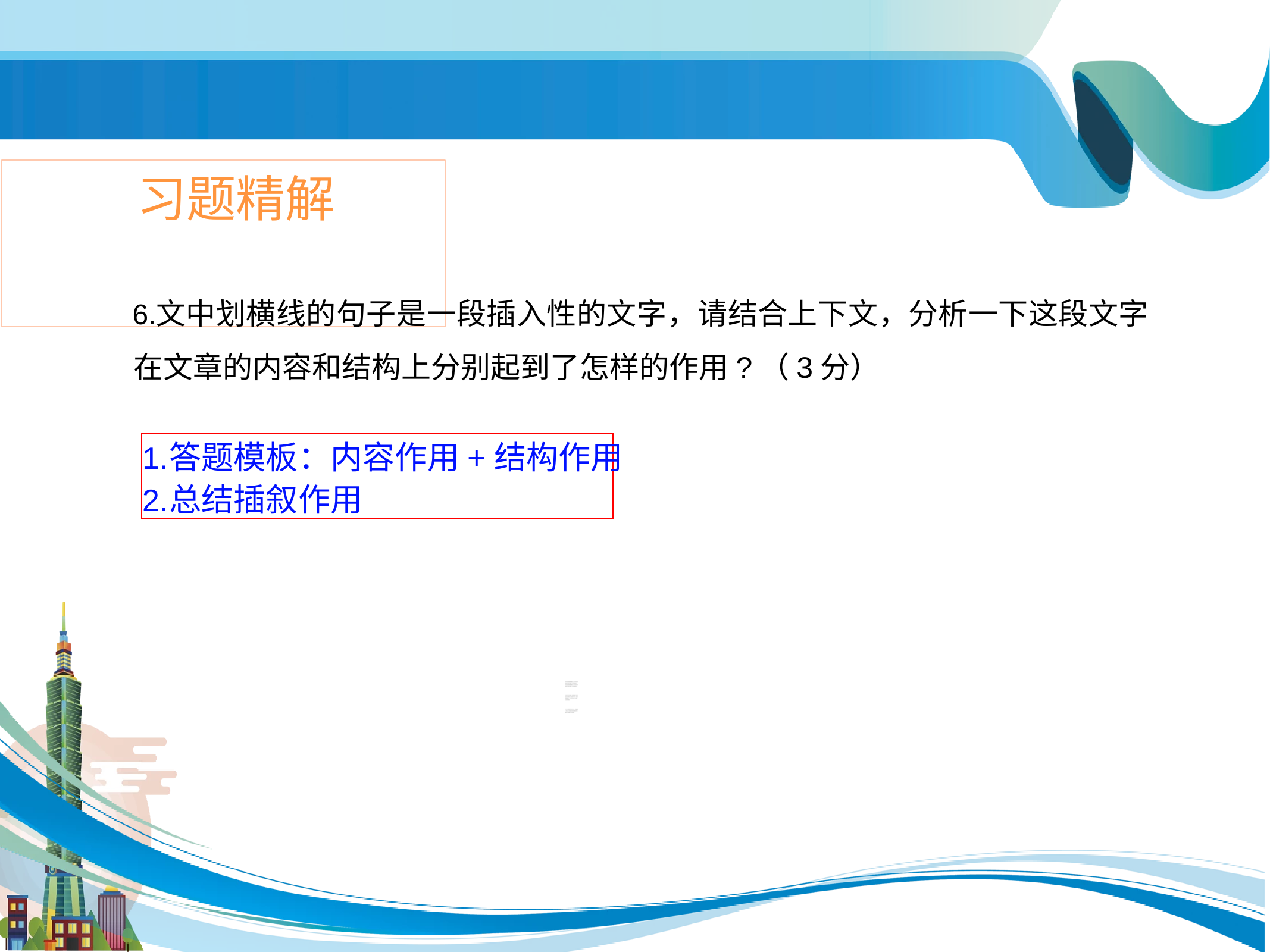

# 习题精解
文中划横线的句子是一段插入性的文字，请结合上下文，分析一下这段文字 在文章的内容和结构上分别起到了怎样的作用?（3分）

答题模板：内容作用+结构作用
总结插叙作用